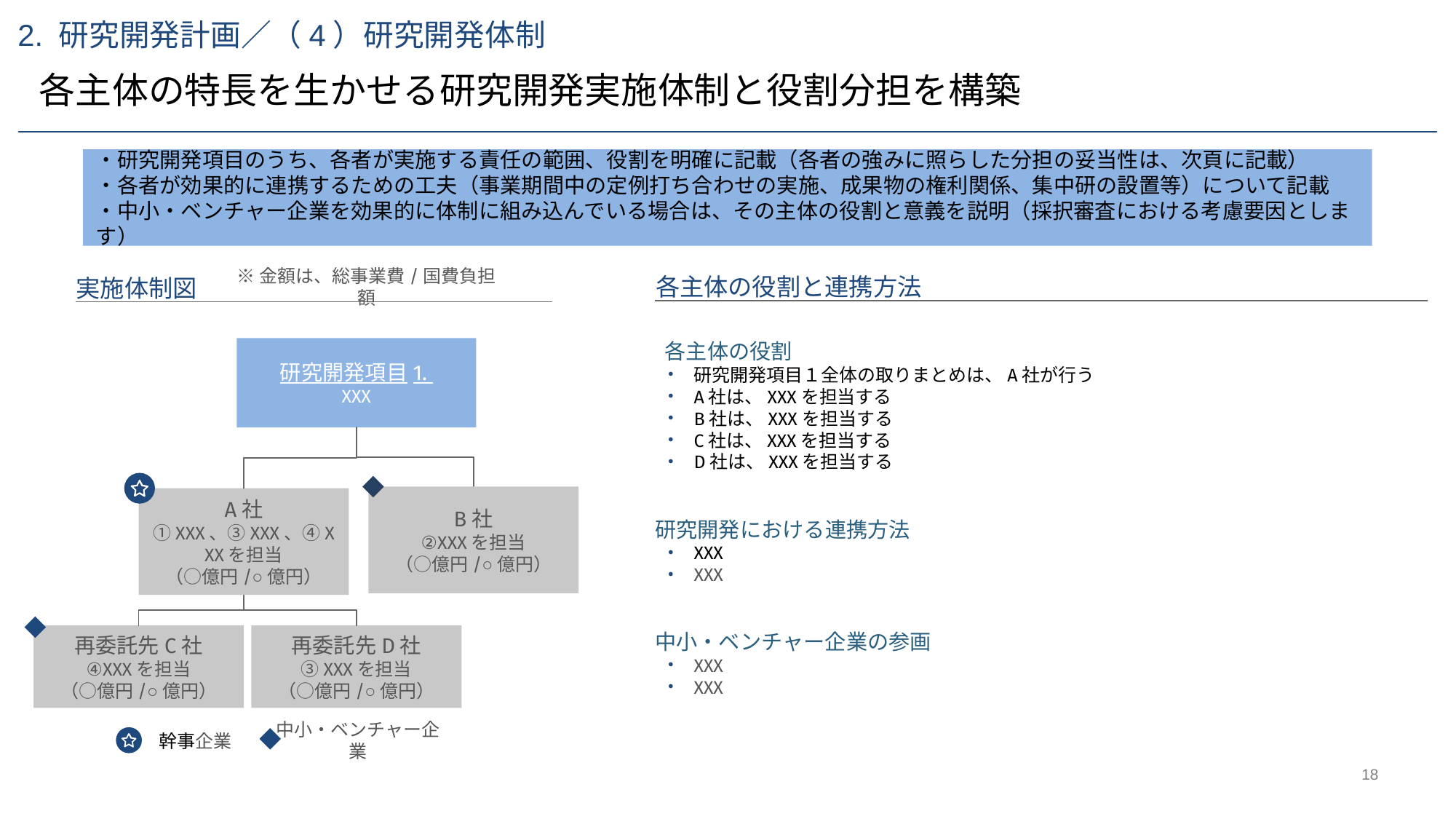

2. 研究開発計画／（4）研究開発体制
各主体の特長を生かせる研究開発実施体制と役割分担を構築
・研究開発項目のうち、各者が実施する責任の範囲、役割を明確に記載（各者の強みに照らした分担の妥当性は、次頁に記載）
・各者が効果的に連携するための工夫（事業期間中の定例打ち合わせの実施、成果物の権利関係、集中研の設置等）について記載
・中小・ベンチャー企業を効果的に体制に組み込んでいる場合は、その主体の役割と意義を説明（採択審査における考慮要因とします）
各主体の役割と連携方法
※金額は、総事業費/国費負担額
実施体制図
研究開発項目1.
XXX
 各主体の役割
研究開発項目１全体の取りまとめは、A社が行う
A社は、XXXを担当する
B社は、XXXを担当する
C社は、XXXを担当する
D社は、XXXを担当する

研究開発における連携方法
XXX
XXX

中小・ベンチャー企業の参画
XXX
XXX

B社
②XXXを担当
（○億円/○億円）
A社
①XXX、③XXX、④XXXを担当
（○億円/○億円）

再委託先C社
④XXXを担当
（○億円/○億円）
再委託先D社
③XXXを担当
（○億円/○億円）
中小・ベンチャー企業

幹事企業